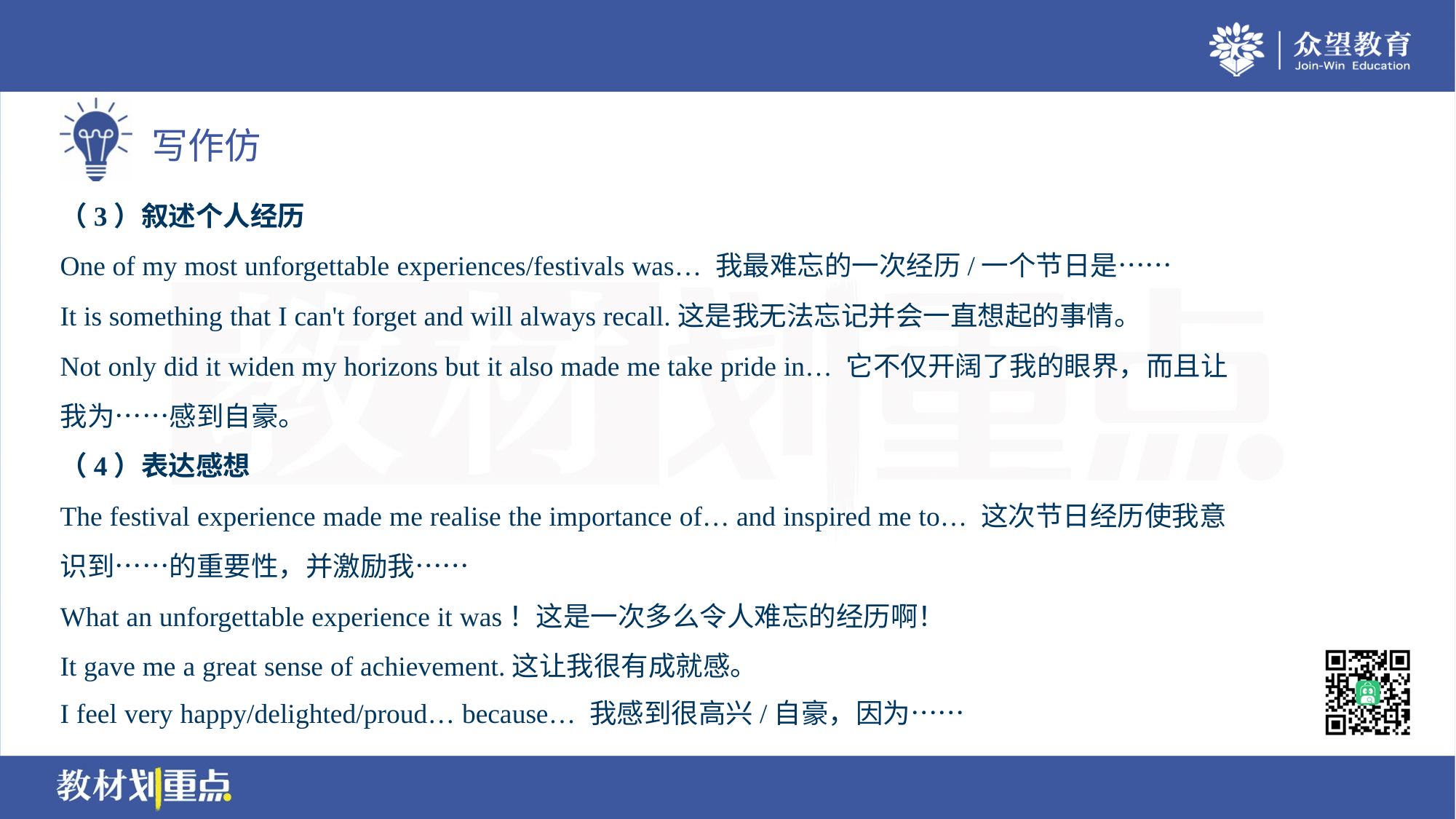

（3）叙述个人经历
One of my most unforgettable experiences/festivals was… 我最难忘的一次经历/一个节日是……
It is something that I can't forget and will always recall.这是我无法忘记并会一直想起的事情。
Not only did it widen my horizons but it also made me take pride in… 它不仅开阔了我的眼界，而且让
我为……感到自豪。
（4）表达感想
The festival experience made me realise the importance of… and inspired me to… 这次节日经历使我意
识到……的重要性，并激励我……
What an unforgettable experience it was！这是一次多么令人难忘的经历啊！
It gave me a great sense of achievement.这让我很有成就感。
I feel very happy/delighted/proud… because… 我感到很高兴/自豪，因为……